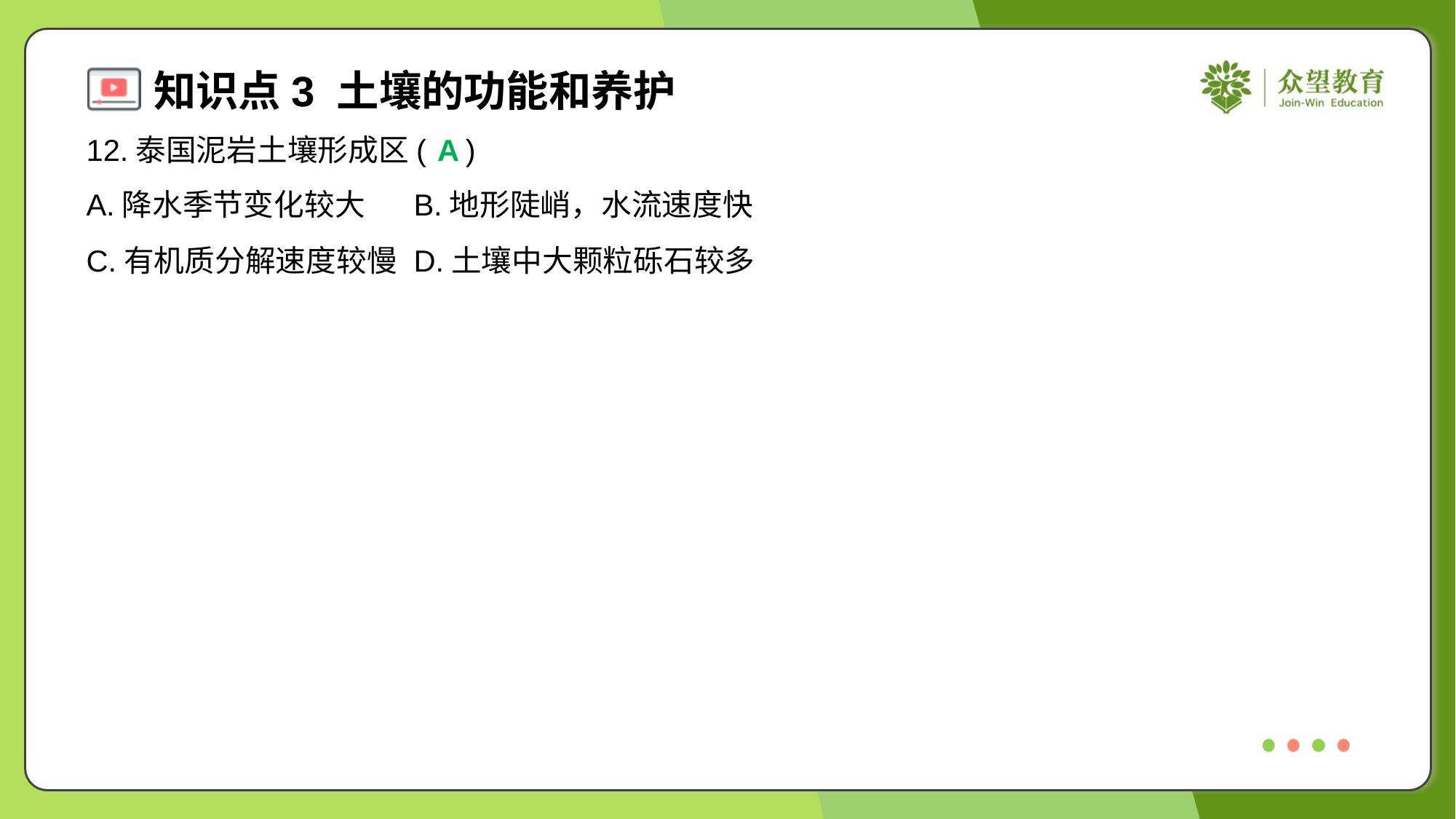

12.泰国泥岩土壤形成区(     )
A
A.降水季节变化较大	B.地形陡峭，水流速度快
C.有机质分解速度较慢	D.土壤中大颗粒砾石较多